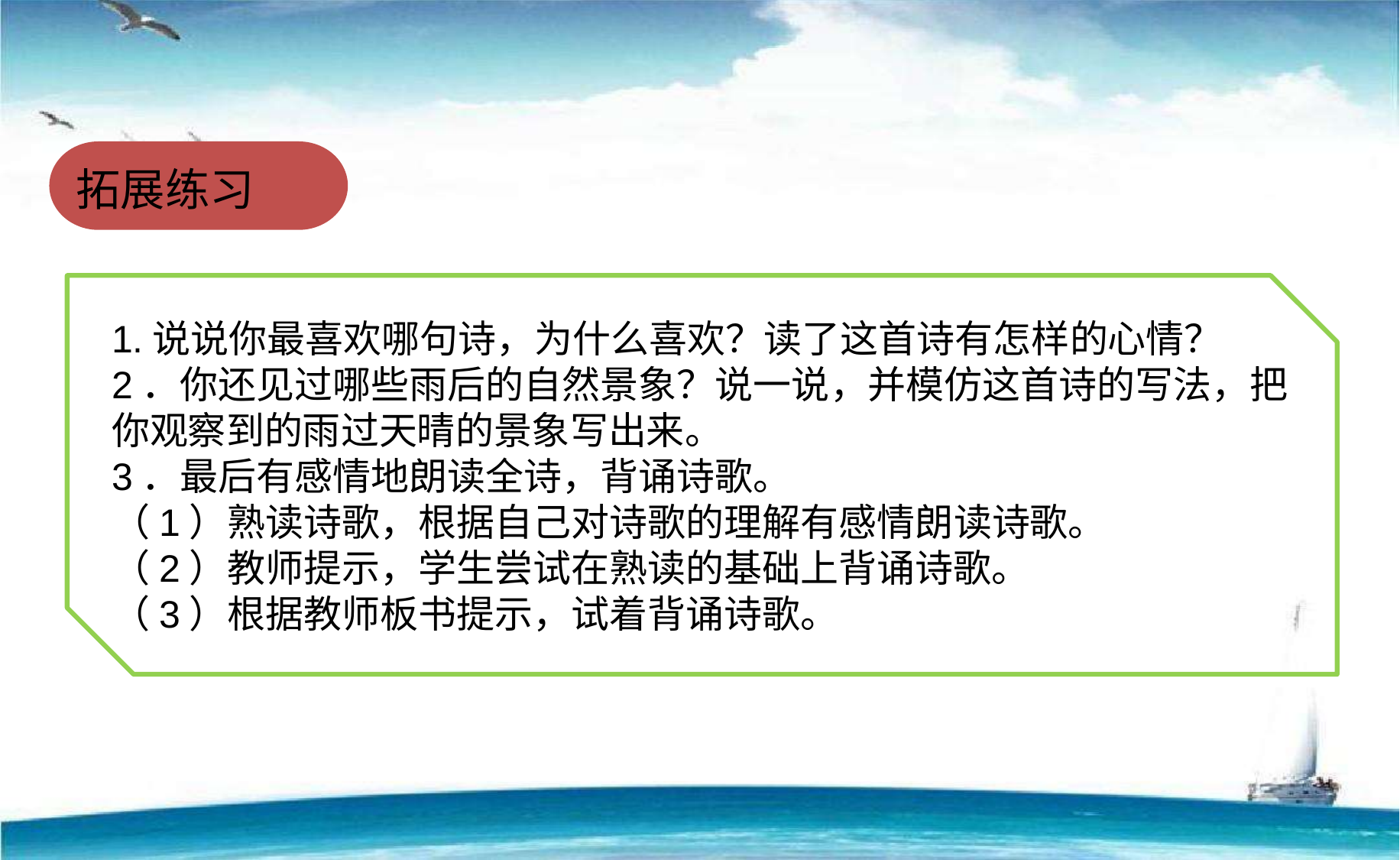

拓展练习
1.说说你最喜欢哪句诗，为什么喜欢？读了这首诗有怎样的心情？
2．你还见过哪些雨后的自然景象？说一说，并模仿这首诗的写法，把你观察到的雨过天晴的景象写出来。
3．最后有感情地朗读全诗，背诵诗歌。
（1）熟读诗歌，根据自己对诗歌的理解有感情朗读诗歌。
（2）教师提示，学生尝试在熟读的基础上背诵诗歌。
（3）根据教师板书提示，试着背诵诗歌。